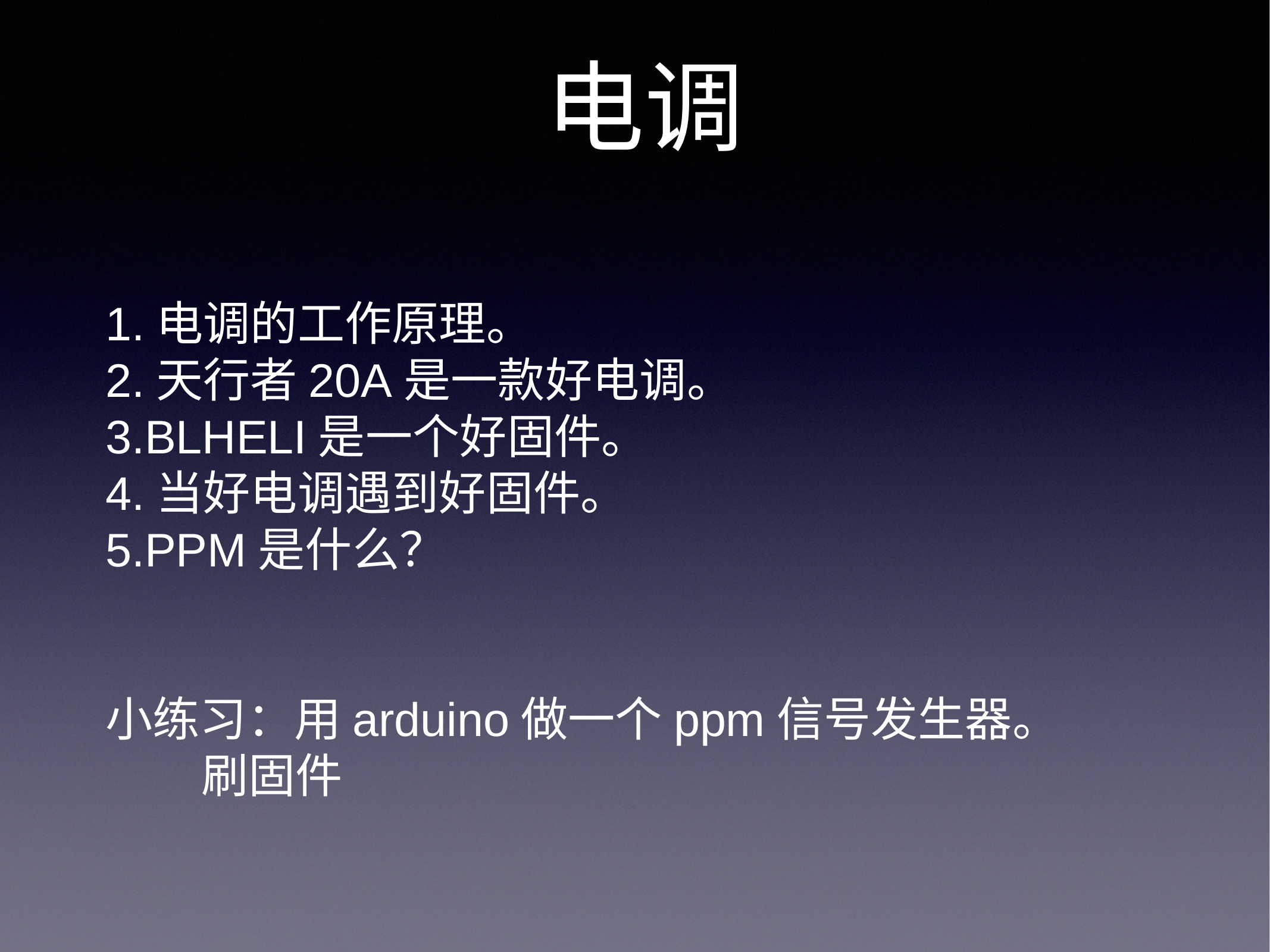

电调
1.电调的工作原理。
2.天行者20A是一款好电调。
3.BLHELI是一个好固件。
4.当好电调遇到好固件。
5.PPM是什么？

小练习：用arduino做一个ppm信号发生器。
        刷固件